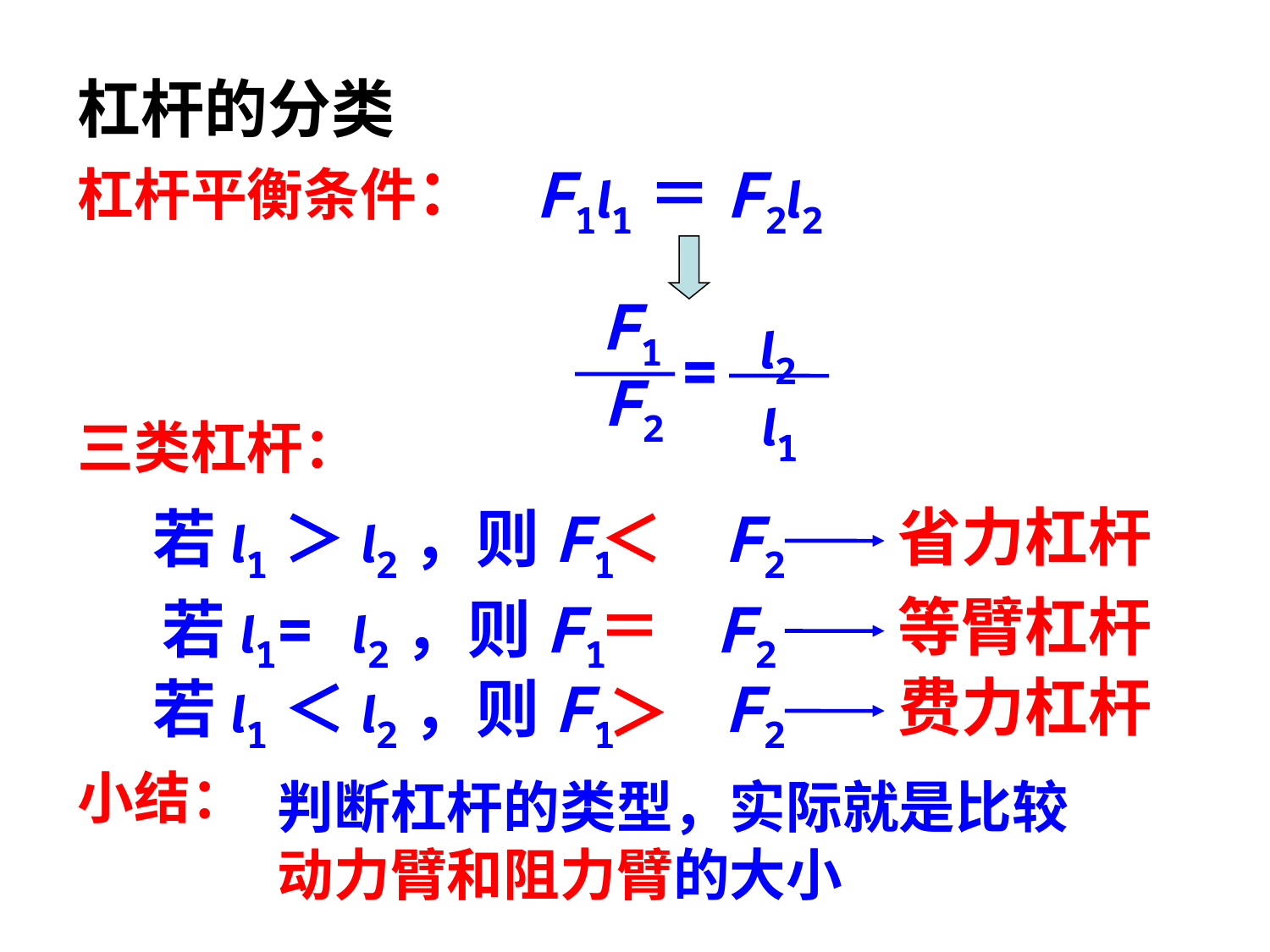

杠杆的分类
杠杆平衡条件：
F1l1＝F2l2

F1
l2
=
F2

l1
三类杠杆：
省力杠杆

若l1＞l2，则F1     F2
＜
＝
等臂杠杆

若l1= l2，则F1     F2
费力杠杆

若l1＜l2，则F1     F2
＞
小结：
判断杠杆的类型，实际就是比较动力臂和阻力臂的大小